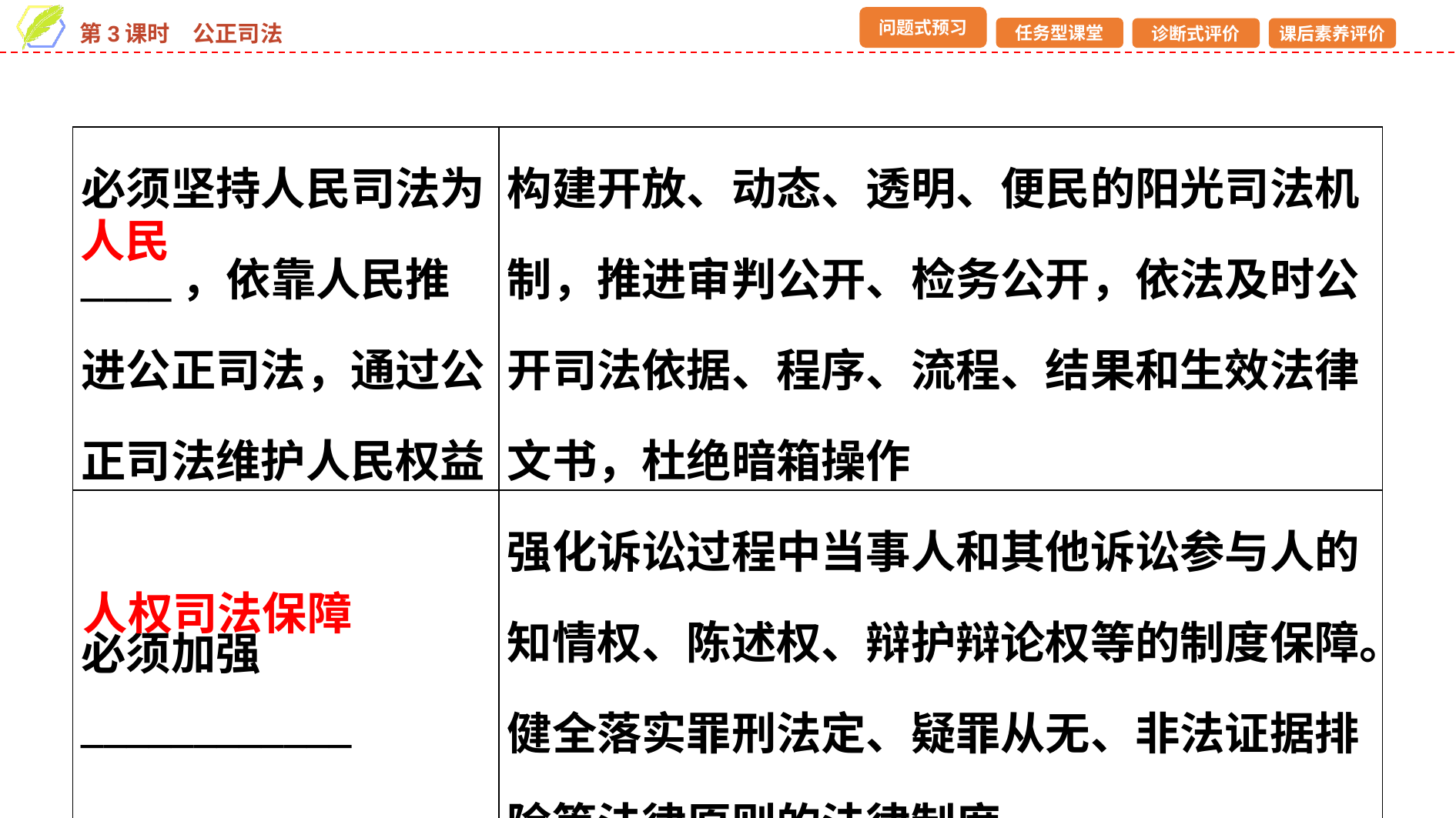

| 必须坚持人民司法为\_\_\_\_，依靠人民推进公正司法，通过公正司法维护人民权益 | 构建开放、动态、透明、便民的阳光司法机制，推进审判公开、检务公开，依法及时公开司法依据、程序、流程、结果和生效法律文书，杜绝暗箱操作 |
| --- | --- |
| 必须加强\_\_\_\_\_\_\_\_\_\_\_\_ | 强化诉讼过程中当事人和其他诉讼参与人的知情权、陈述权、辩护辩论权等的制度保障。健全落实罪刑法定、疑罪从无、非法证据排除等法律原则的法律制度 |
人民
人权司法保障